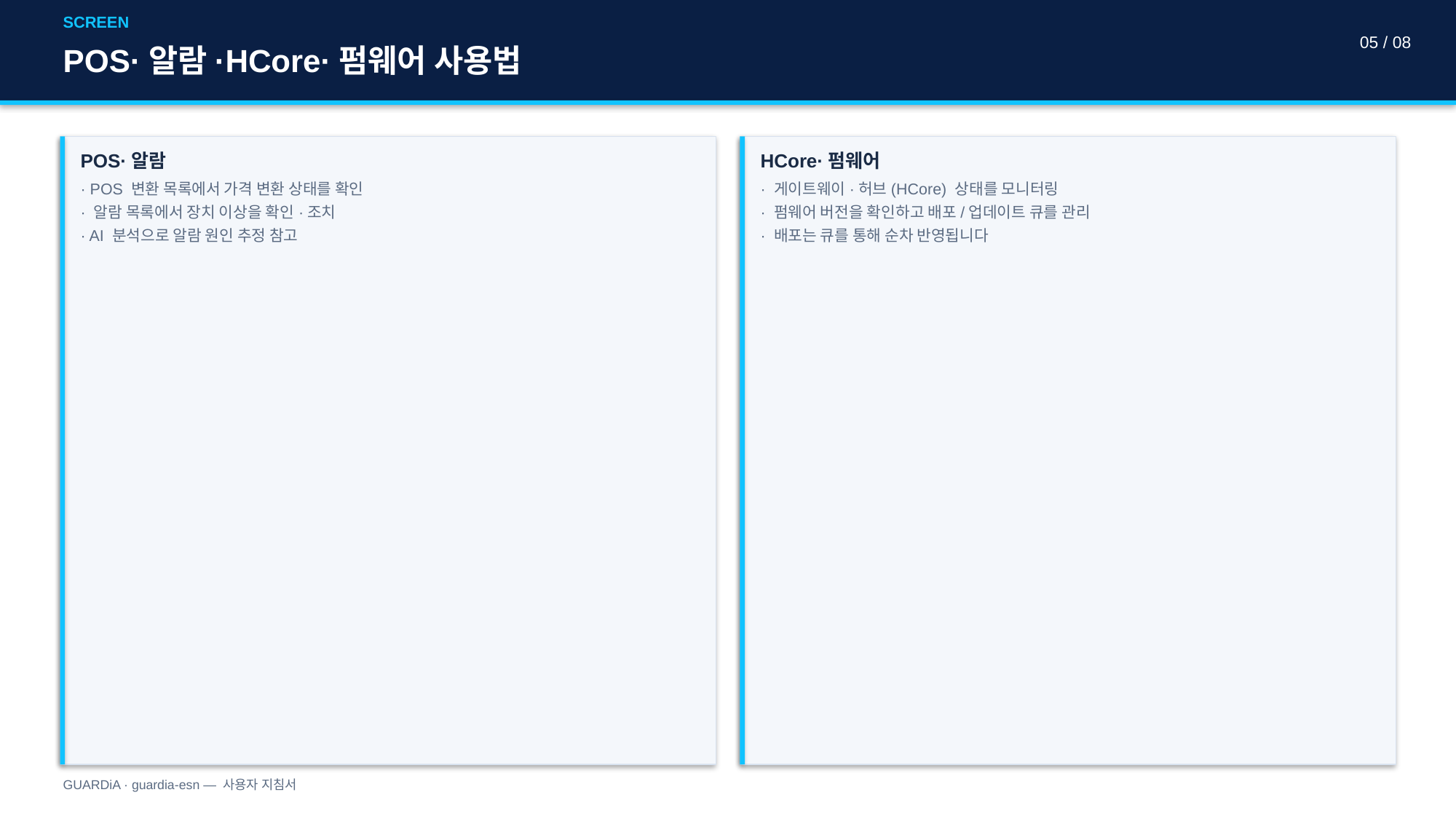

SCREEN
05 / 08
POS·알람·HCore·펌웨어 사용법

POS·알람
· POS 변환 목록에서 가격 변환 상태를 확인
· 알람 목록에서 장치 이상을 확인·조치
· AI 분석으로 알람 원인 추정 참고
HCore·펌웨어
· 게이트웨이·허브(HCore) 상태를 모니터링
· 펌웨어 버전을 확인하고 배포/업데이트 큐를 관리
· 배포는 큐를 통해 순차 반영됩니다
GUARDiA · guardia-esn — 사용자 지침서